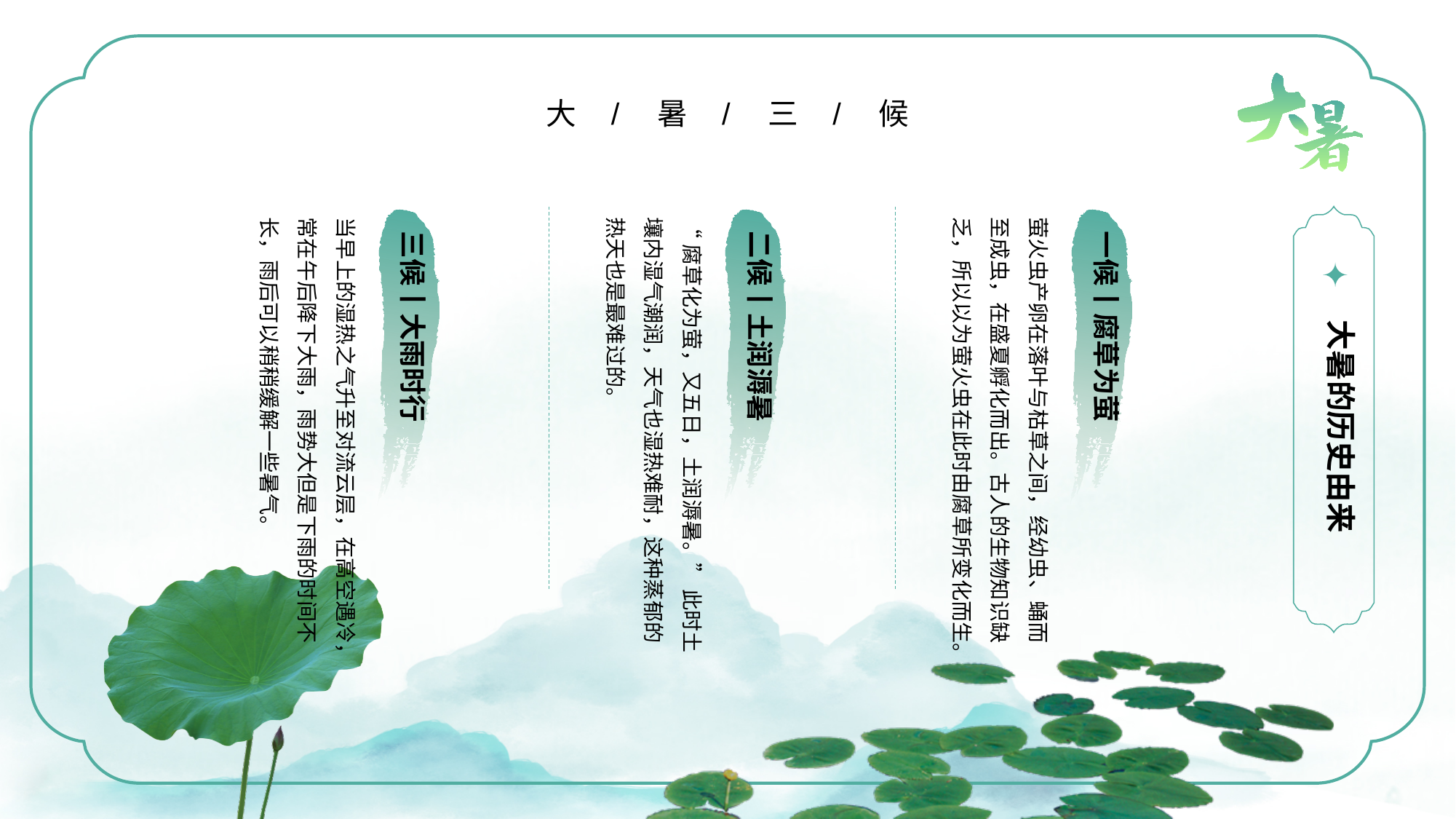

大  /  暑  /  三  /  候

大暑的历史由来
“腐草化为萤，又五日，土润溽暑。” 此时土壤内湿气潮润，天气也湿热难耐，这种蒸郁的热天也是最难过的。
二候丨土润溽暑

萤火虫产卵在落叶与枯草之间，经幼虫、蛹而至成虫，在盛夏孵化而出。古人的生物知识缺乏，所以以为萤火虫在此时由腐草所变化而生。
一候丨腐草为萤

当早上的湿热之气升至对流云层，在高空遇冷，常在午后降下大雨，雨势大但是下雨的时间不长，雨后可以稍稍缓解一些暑气。
三候丨大雨时行